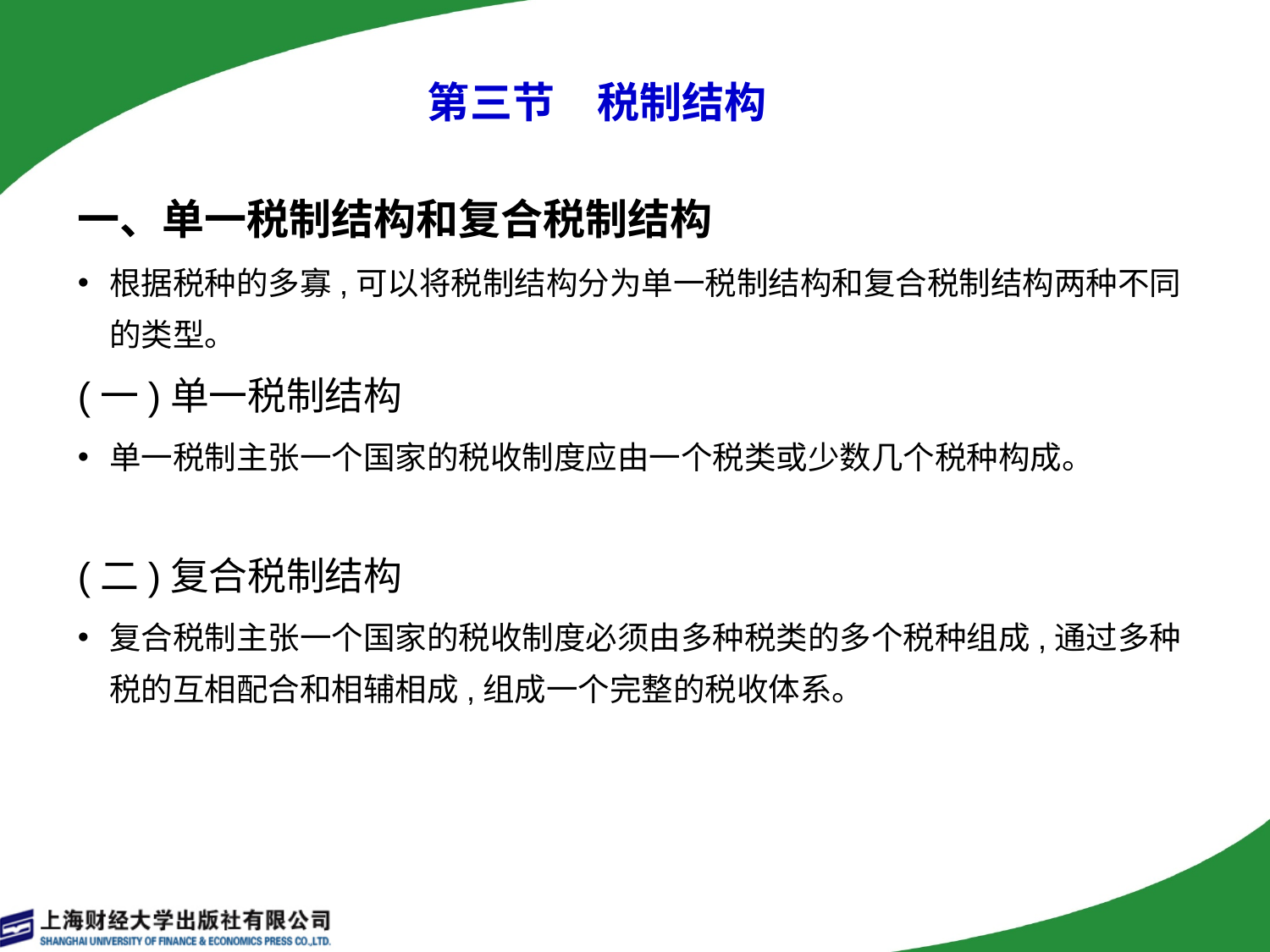

# 第三节　税制结构
一、单一税制结构和复合税制结构
根据税种的多寡,可以将税制结构分为单一税制结构和复合税制结构两种不同的类型。
(一)单一税制结构
单一税制主张一个国家的税收制度应由一个税类或少数几个税种构成。

(二)复合税制结构
复合税制主张一个国家的税收制度必须由多种税类的多个税种组成,通过多种税的互相配合和相辅相成,组成一个完整的税收体系。